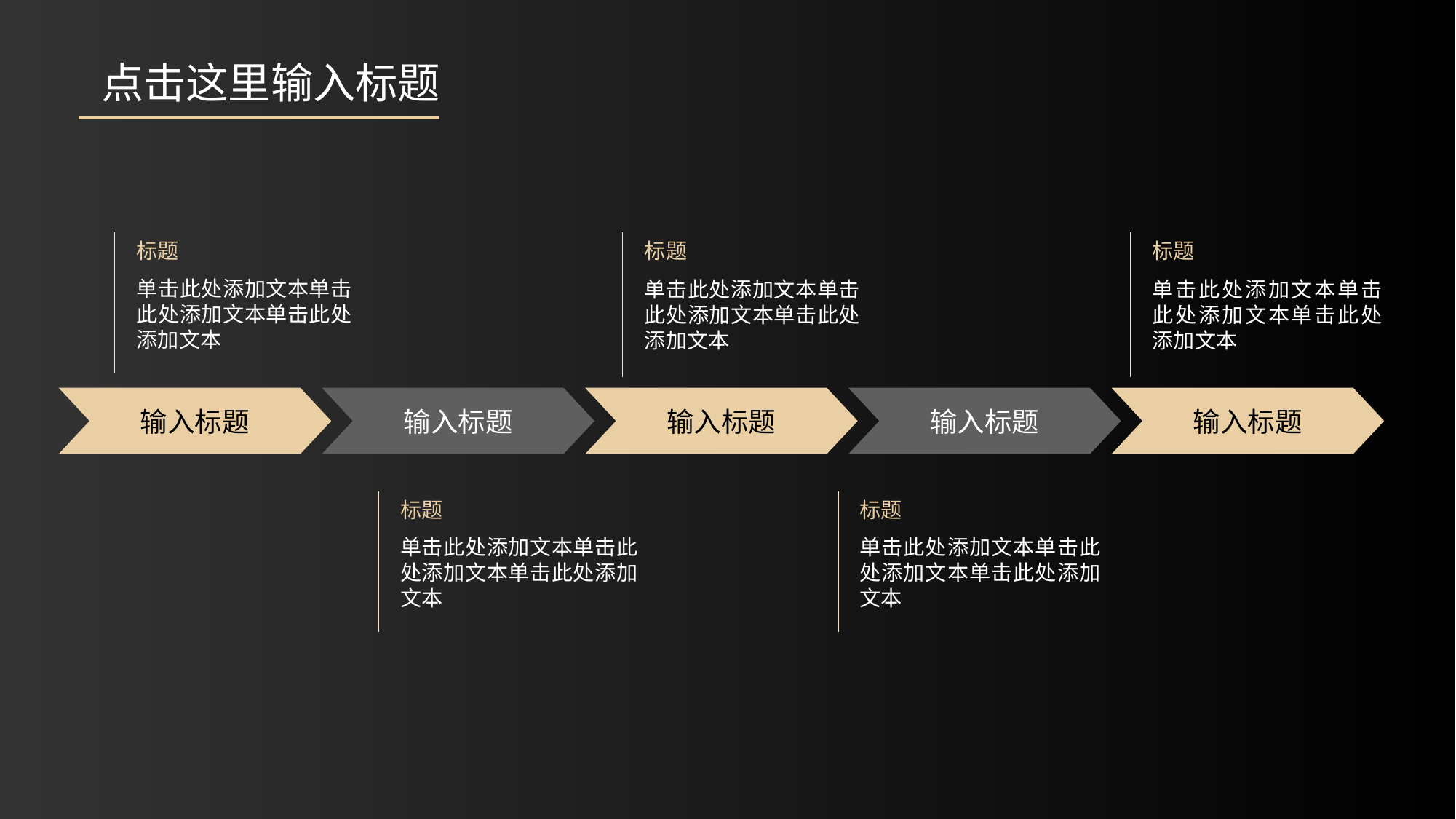

点击这里输入标题
标题
单击此处添加文本单击此处添加文本单击此处添加文本
标题
单击此处添加文本单击此处添加文本单击此处添加文本
标题
单击此处添加文本单击此处添加文本单击此处添加文本
输入标题
输入标题
输入标题
输入标题
输入标题
标题
单击此处添加文本单击此处添加文本单击此处添加文本
标题
单击此处添加文本单击此处添加文本单击此处添加文本